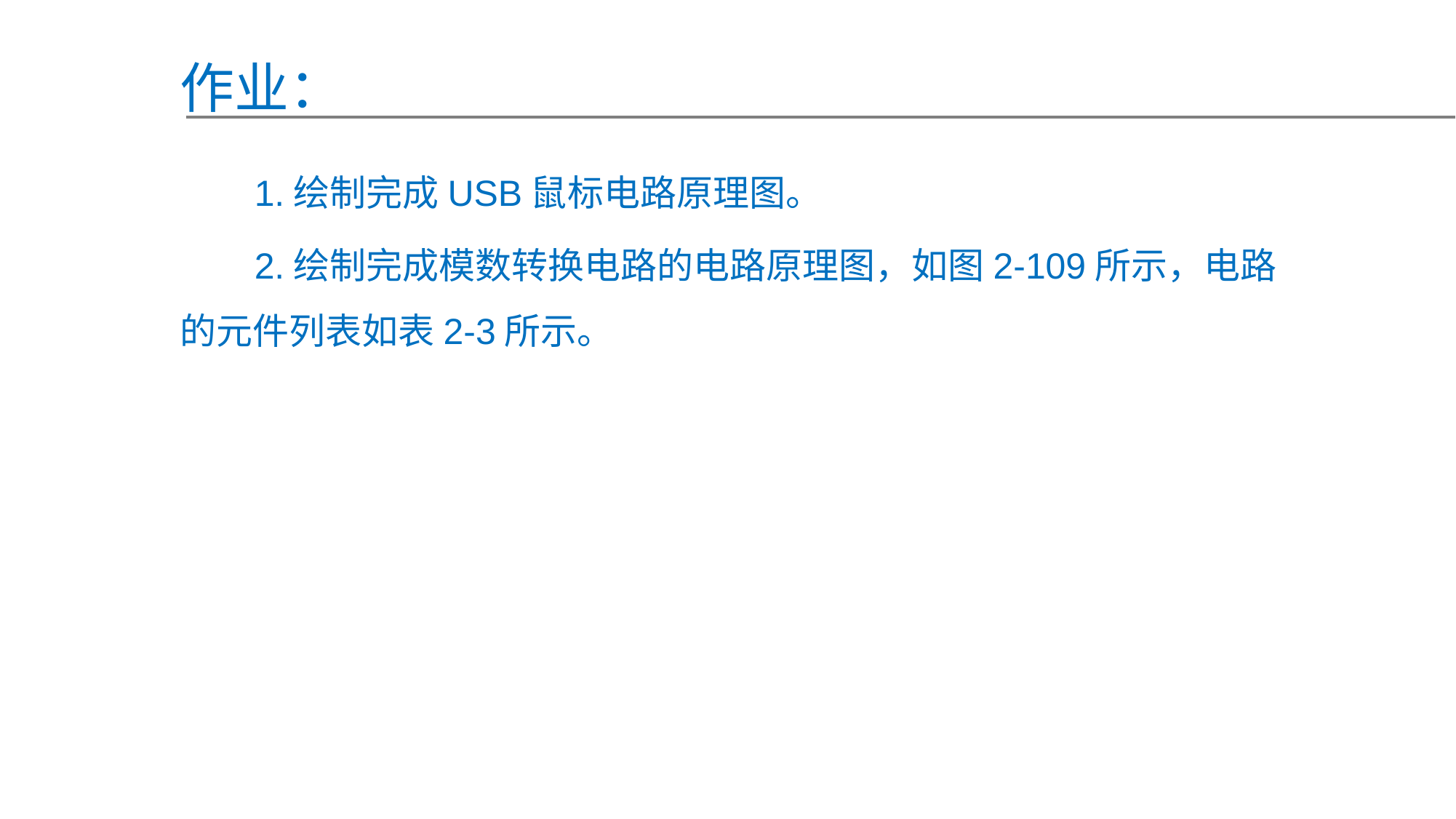

作业：
1.绘制完成USB鼠标电路原理图。
2.绘制完成模数转换电路的电路原理图，如图2-109所示，电路的元件列表如表2-3所示。